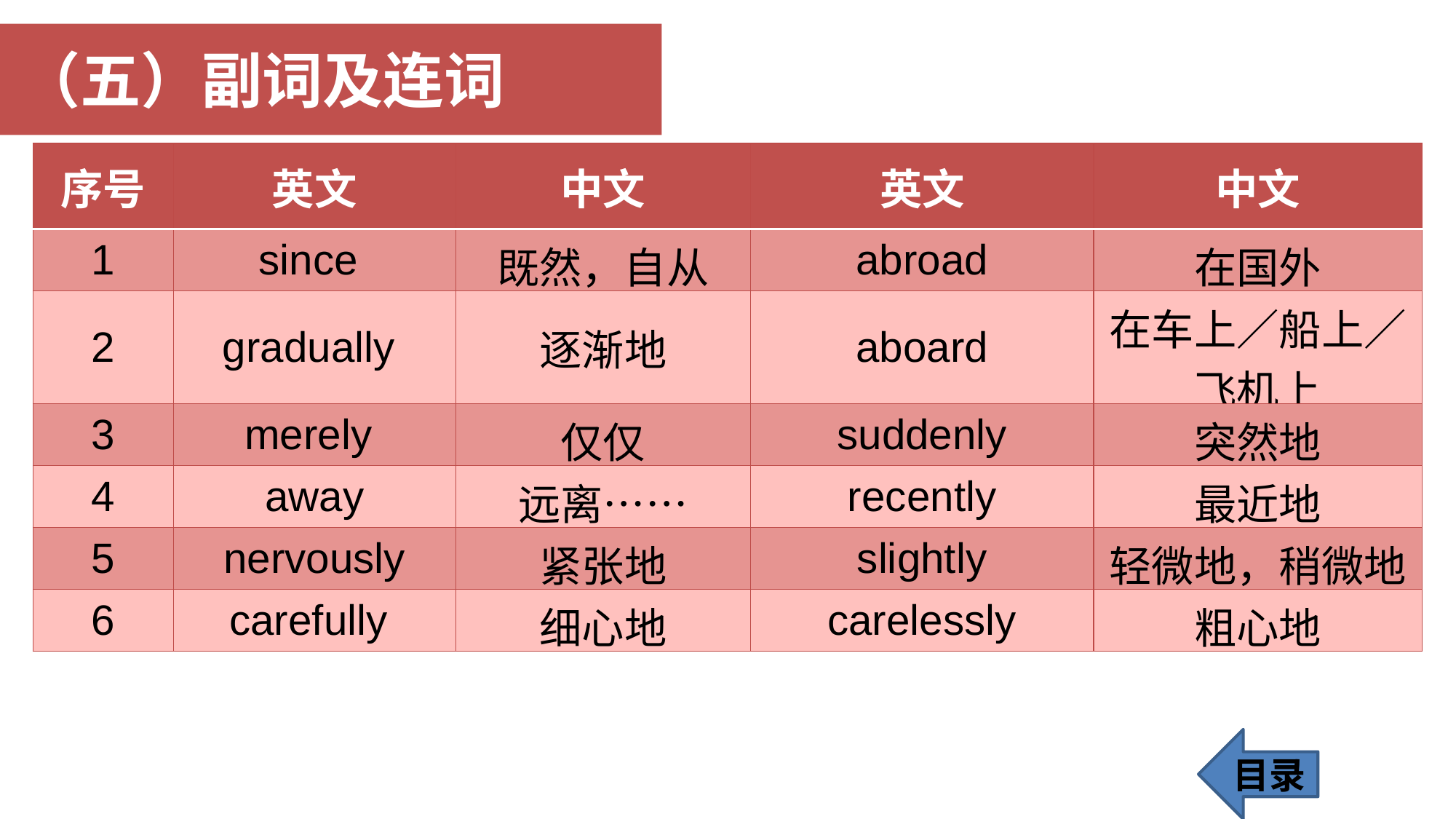

（五）副词及连词
| 序号 | 英文 | 中文 | 英文 | 中文 |
| --- | --- | --- | --- | --- |
| 1 | since | 既然，自从 | abroad | 在国外 |
| 2 | gradually | 逐渐地 | aboard | 在车上／船上／飞机上 |
| 3 | merely | 仅仅 | suddenly | 突然地 |
| 4 | away | 远离…… | recently | 最近地 |
| 5 | nervously | 紧张地 | slightly | 轻微地，稍微地 |
| 6 | carefully | 细心地 | carelessly | 粗心地 |
目录
134